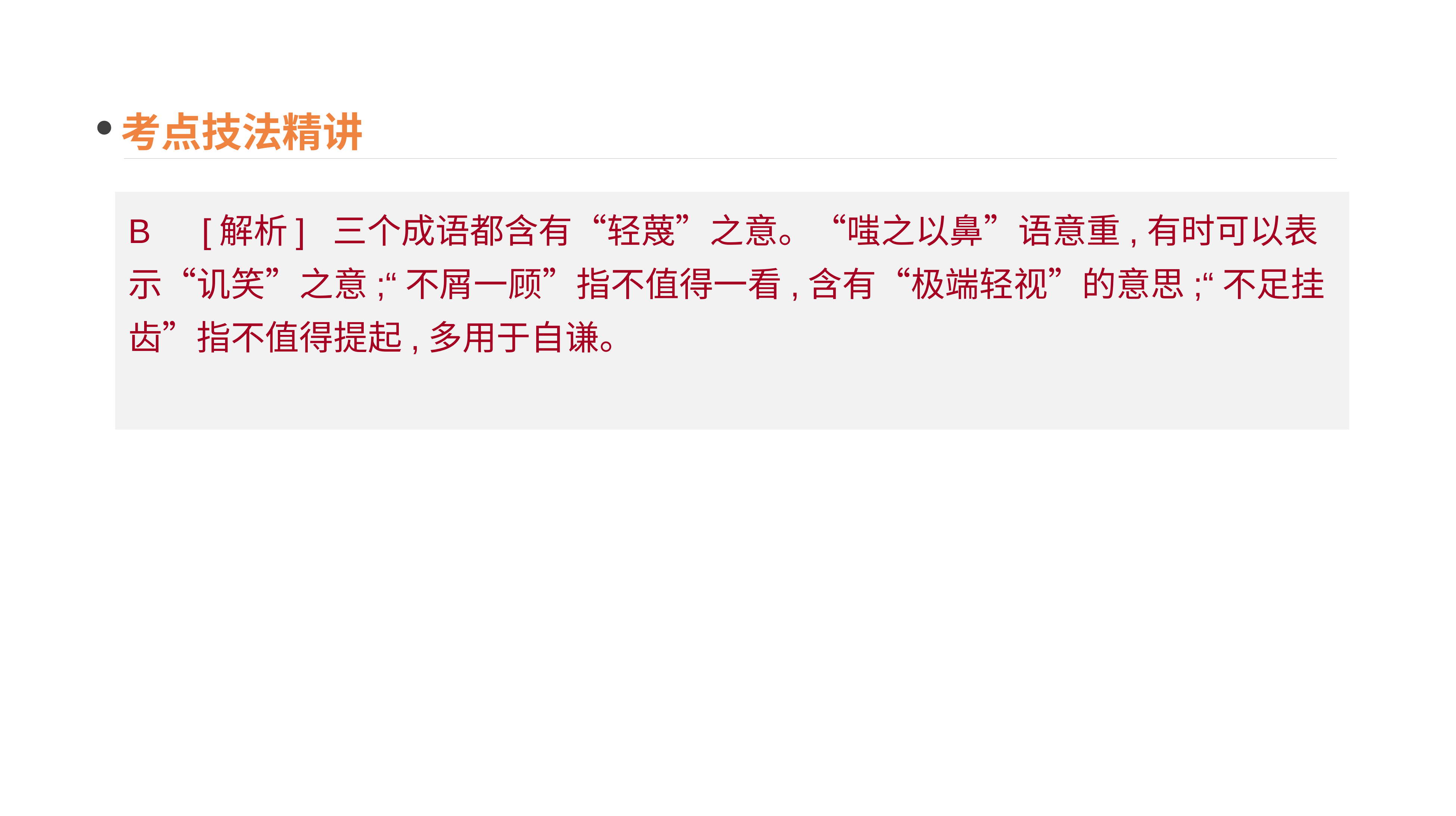

考点技法精讲

B　[解析]  三个成语都含有“轻蔑”之意。“嗤之以鼻”语意重,有时可以表示“讥笑”之意;“不屑一顾”指不值得一看,含有“极端轻视”的意思;“不足挂齿”指不值得提起,多用于自谦。